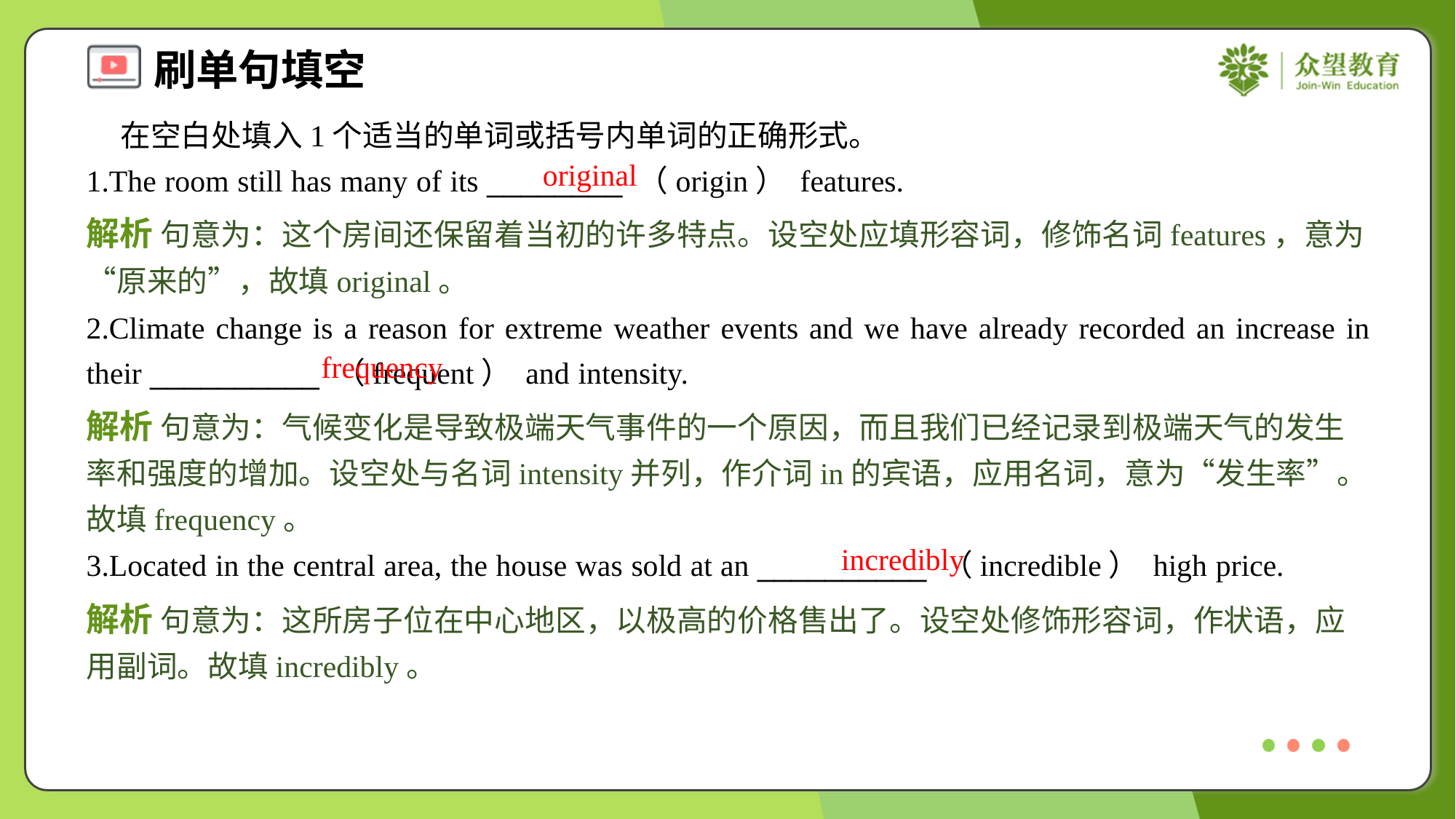

在空白处填入1个适当的单词或括号内单词的正确形式。
1.The room still has many of its ________ （origin） features.
original
解析 句意为：这个房间还保留着当初的许多特点。设空处应填形容词，修饰名词features，意为“原来的”，故填original。
2.Climate change is a reason for extreme weather events and we have already recorded an increase in their __________ （frequent） and intensity.
frequency
解析 句意为：气候变化是导致极端天气事件的一个原因，而且我们已经记录到极端天气的发生率和强度的增加。设空处与名词intensity并列，作介词in的宾语，应用名词，意为“发生率”。故填frequency。
incredibly
3.Located in the central area, the house was sold at an __________ （incredible） high price.
解析 句意为：这所房子位在中心地区，以极高的价格售出了。设空处修饰形容词，作状语，应用副词。故填incredibly。